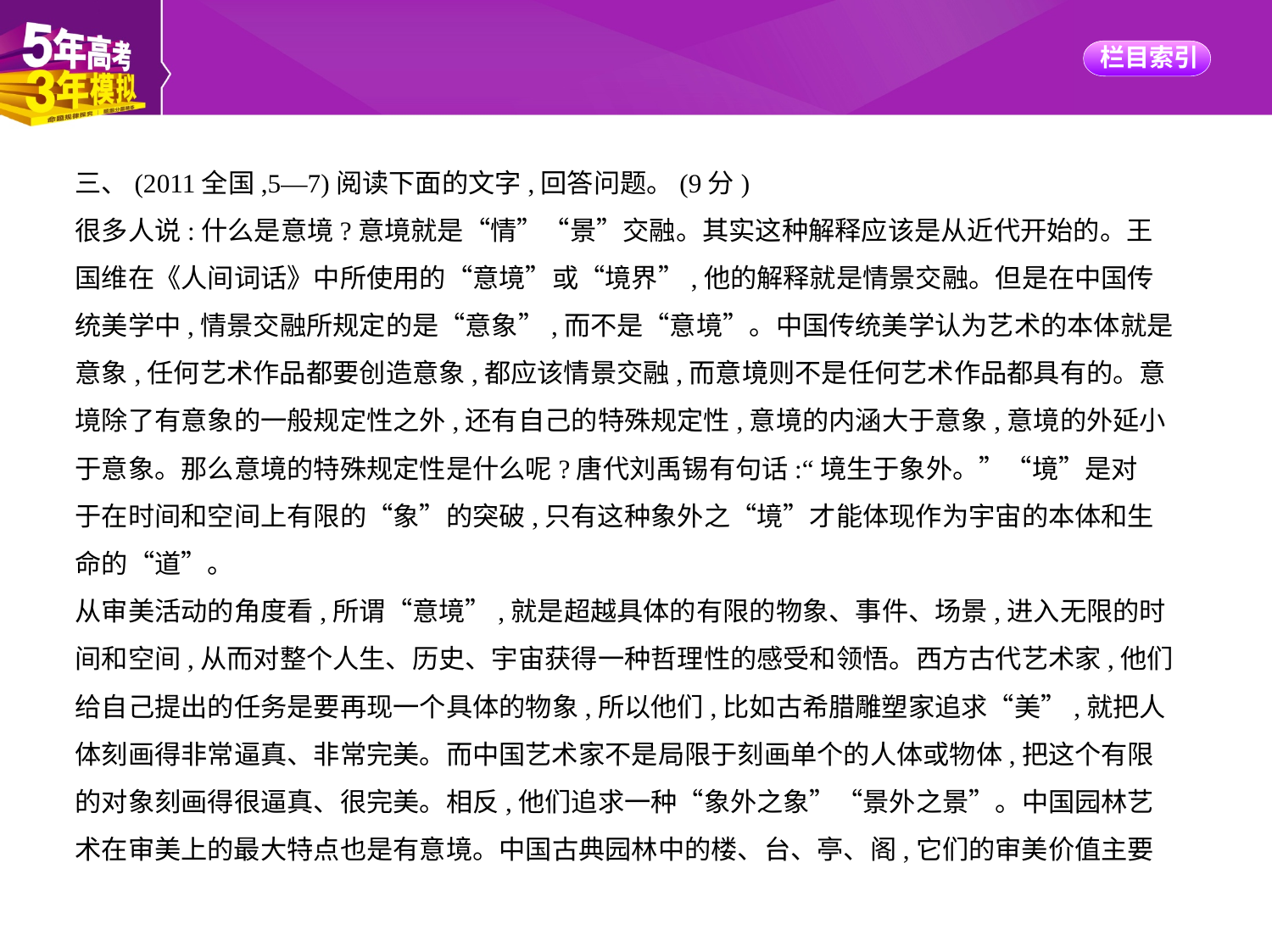

三、(2011全国,5—7)阅读下面的文字,回答问题。(9分)
很多人说:什么是意境?意境就是“情”“景”交融。其实这种解释应该是从近代开始的。王
国维在《人间词话》中所使用的“意境”或“境界”,他的解释就是情景交融。但是在中国传
统美学中,情景交融所规定的是“意象”,而不是“意境”。中国传统美学认为艺术的本体就是
意象,任何艺术作品都要创造意象,都应该情景交融,而意境则不是任何艺术作品都具有的。意
境除了有意象的一般规定性之外,还有自己的特殊规定性,意境的内涵大于意象,意境的外延小
于意象。那么意境的特殊规定性是什么呢?唐代刘禹锡有句话:“境生于象外。”“境”是对
于在时间和空间上有限的“象”的突破,只有这种象外之“境”才能体现作为宇宙的本体和生
命的“道”。
从审美活动的角度看,所谓“意境”,就是超越具体的有限的物象、事件、场景,进入无限的时
间和空间,从而对整个人生、历史、宇宙获得一种哲理性的感受和领悟。西方古代艺术家,他们
给自己提出的任务是要再现一个具体的物象,所以他们,比如古希腊雕塑家追求“美”,就把人
体刻画得非常逼真、非常完美。而中国艺术家不是局限于刻画单个的人体或物体,把这个有限
的对象刻画得很逼真、很完美。相反,他们追求一种“象外之象”“景外之景”。中国园林艺
术在审美上的最大特点也是有意境。中国古典园林中的楼、台、亭、阁,它们的审美价值主要